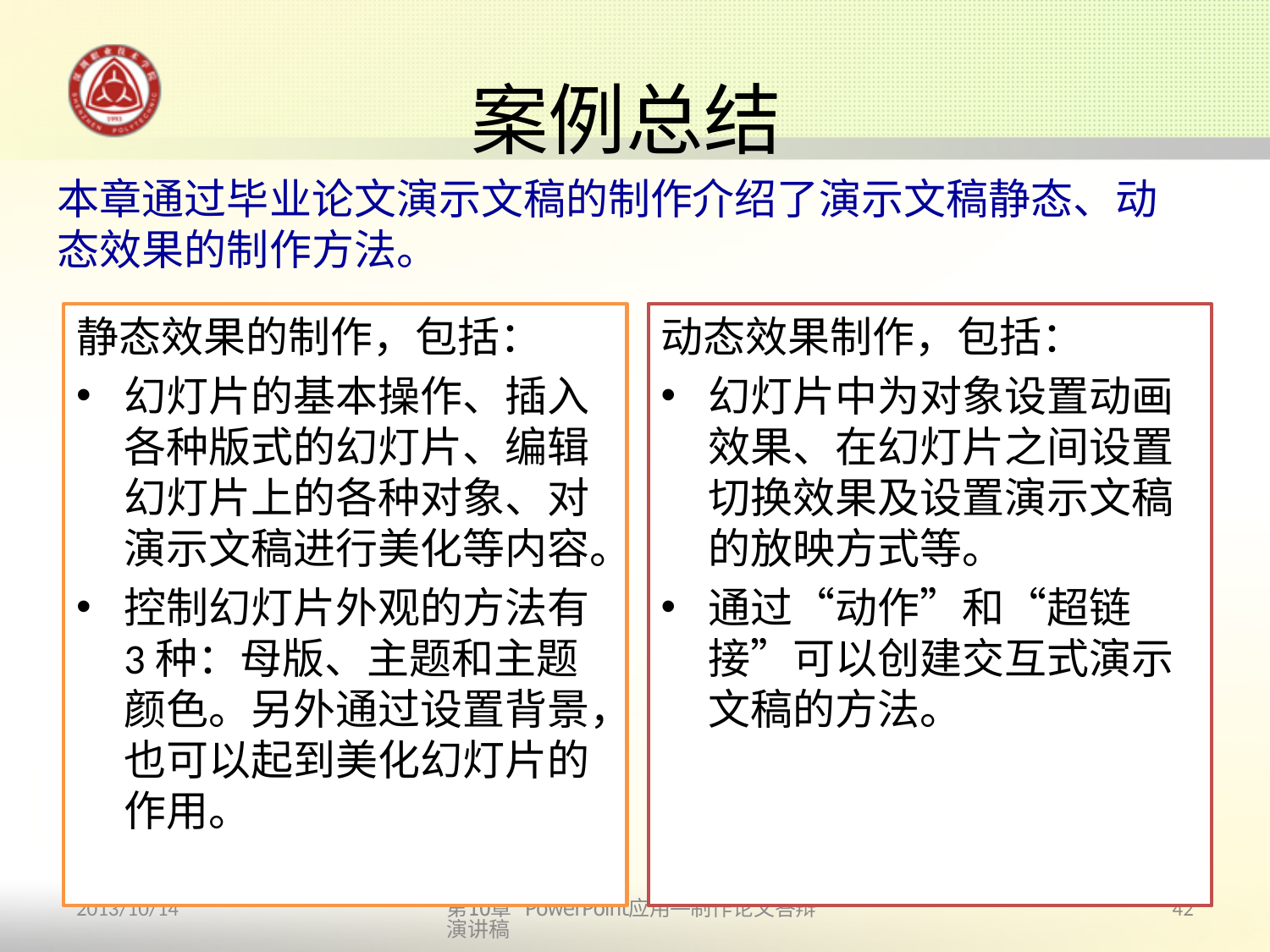

# 案例总结
本章通过毕业论文演示文稿的制作介绍了演示文稿静态、动态效果的制作方法。
静态效果的制作，包括：
幻灯片的基本操作、插入各种版式的幻灯片、编辑幻灯片上的各种对象、对演示文稿进行美化等内容。
控制幻灯片外观的方法有3种：母版、主题和主题颜色。另外通过设置背景，也可以起到美化幻灯片的作用。
动态效果制作，包括：
幻灯片中为对象设置动画效果、在幻灯片之间设置切换效果及设置演示文稿的放映方式等。
通过“动作”和“超链接”可以创建交互式演示文稿的方法。
第10章  PowerPoint应用—制作论文答辩演讲稿
42
2013/10/14